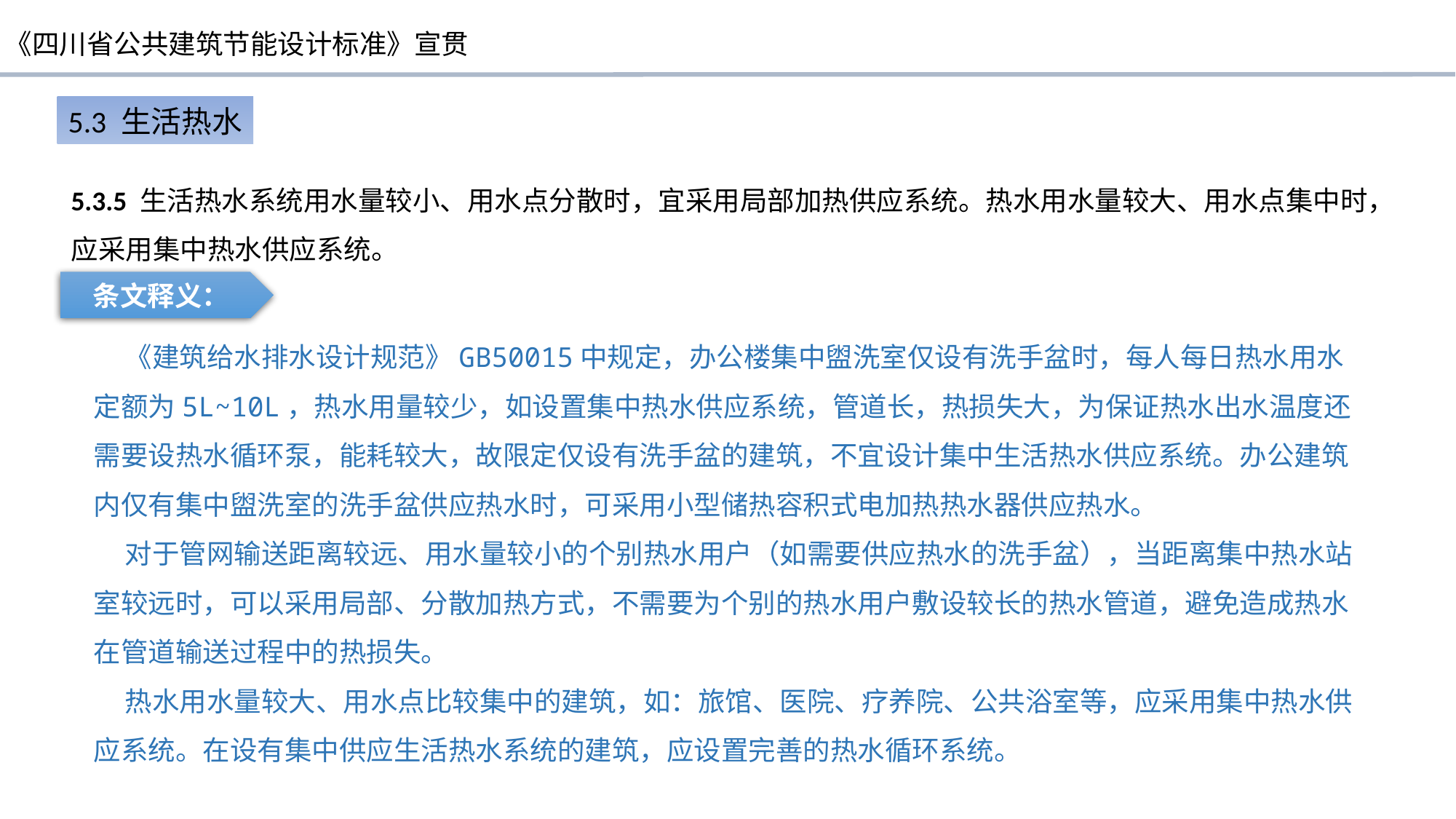

5.3 生活热水
5.3.5 生活热水系统用水量较小、用水点分散时，宜采用局部加热供应系统。热水用水量较大、用水点集中时，应采用集中热水供应系统。
条文释义：
    《建筑给水排水设计规范》GB50015中规定，办公楼集中盥洗室仅设有洗手盆时，每人每日热水用水定额为5L~10L，热水用量较少，如设置集中热水供应系统，管道长，热损失大，为保证热水出水温度还需要设热水循环泵，能耗较大，故限定仅设有洗手盆的建筑，不宜设计集中生活热水供应系统。办公建筑内仅有集中盥洗室的洗手盆供应热水时，可采用小型储热容积式电加热热水器供应热水。
    对于管网输送距离较远、用水量较小的个别热水用户（如需要供应热水的洗手盆），当距离集中热水站室较远时，可以采用局部、分散加热方式，不需要为个别的热水用户敷设较长的热水管道，避免造成热水在管道输送过程中的热损失。
    热水用水量较大、用水点比较集中的建筑，如：旅馆、医院、疗养院、公共浴室等，应采用集中热水供应系统。在设有集中供应生活热水系统的建筑，应设置完善的热水循环系统。